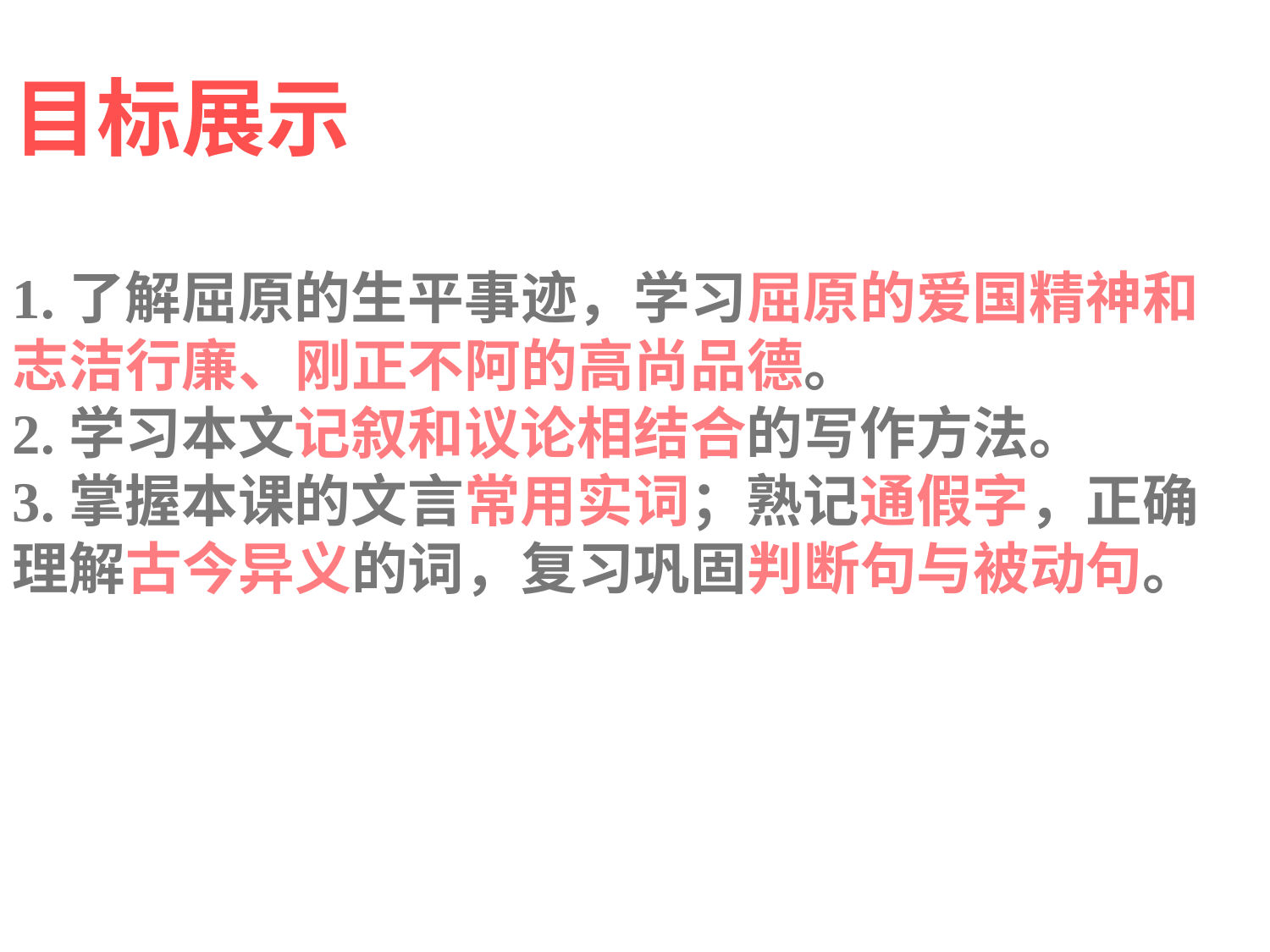

目标展示
1.了解屈原的生平事迹，学习屈原的爱国精神和志洁行廉、刚正不阿的高尚品德。 
2.学习本文记叙和议论相结合的写作方法。 
3.掌握本课的文言常用实词；熟记通假字，正确理解古今异义的词，复习巩固判断句与被动句。